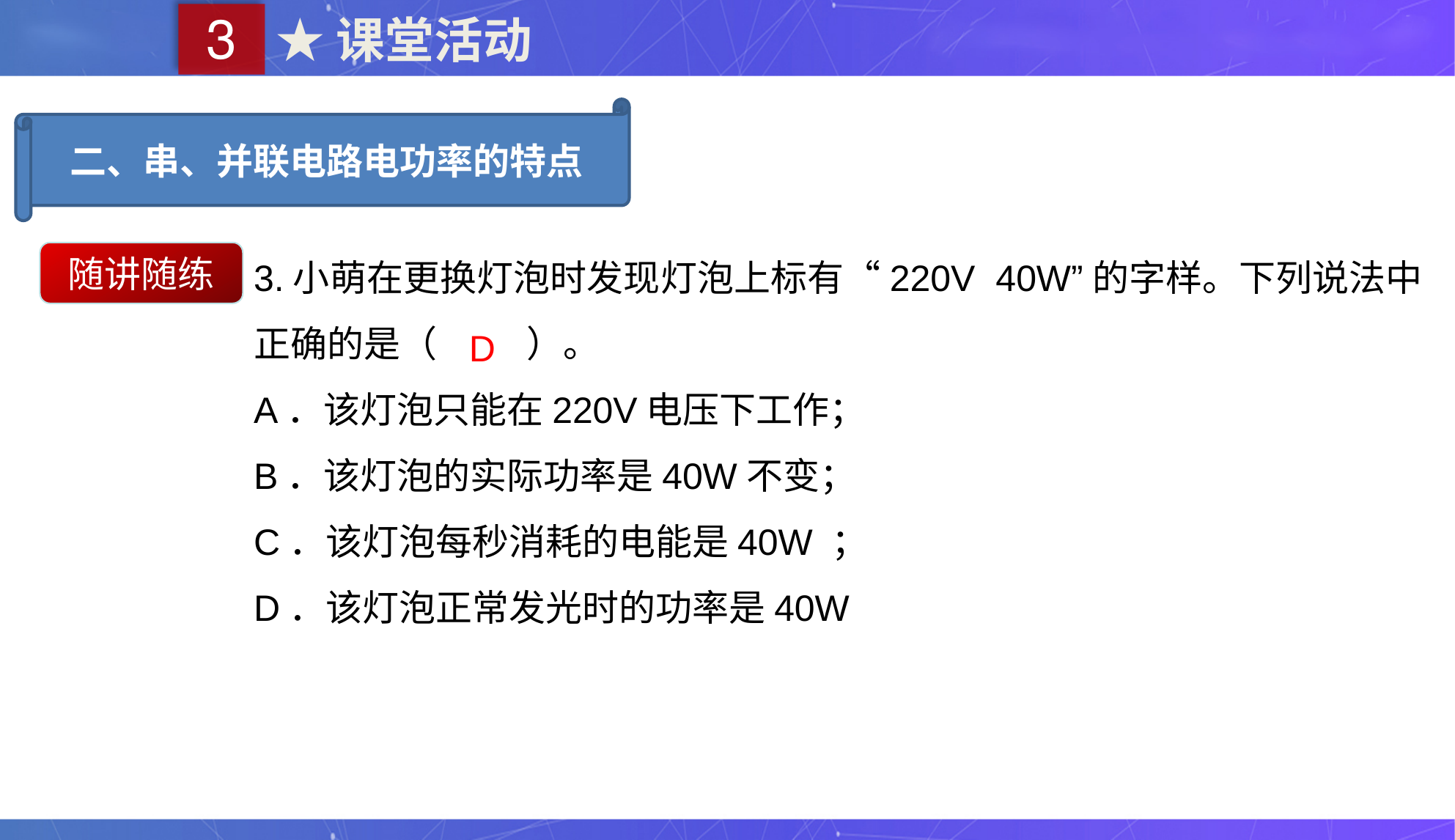

3
★课堂活动
二、串、并联电路电功率的特点
3.小萌在更换灯泡时发现灯泡上标有“220V  40W”的字样。下列说法中正确的是（　  　）。
A．该灯泡只能在220V电压下工作；
B．该灯泡的实际功率是40W不变；
C．该灯泡每秒消耗的电能是40W ；
D．该灯泡正常发光时的功率是40W
随讲随练
D